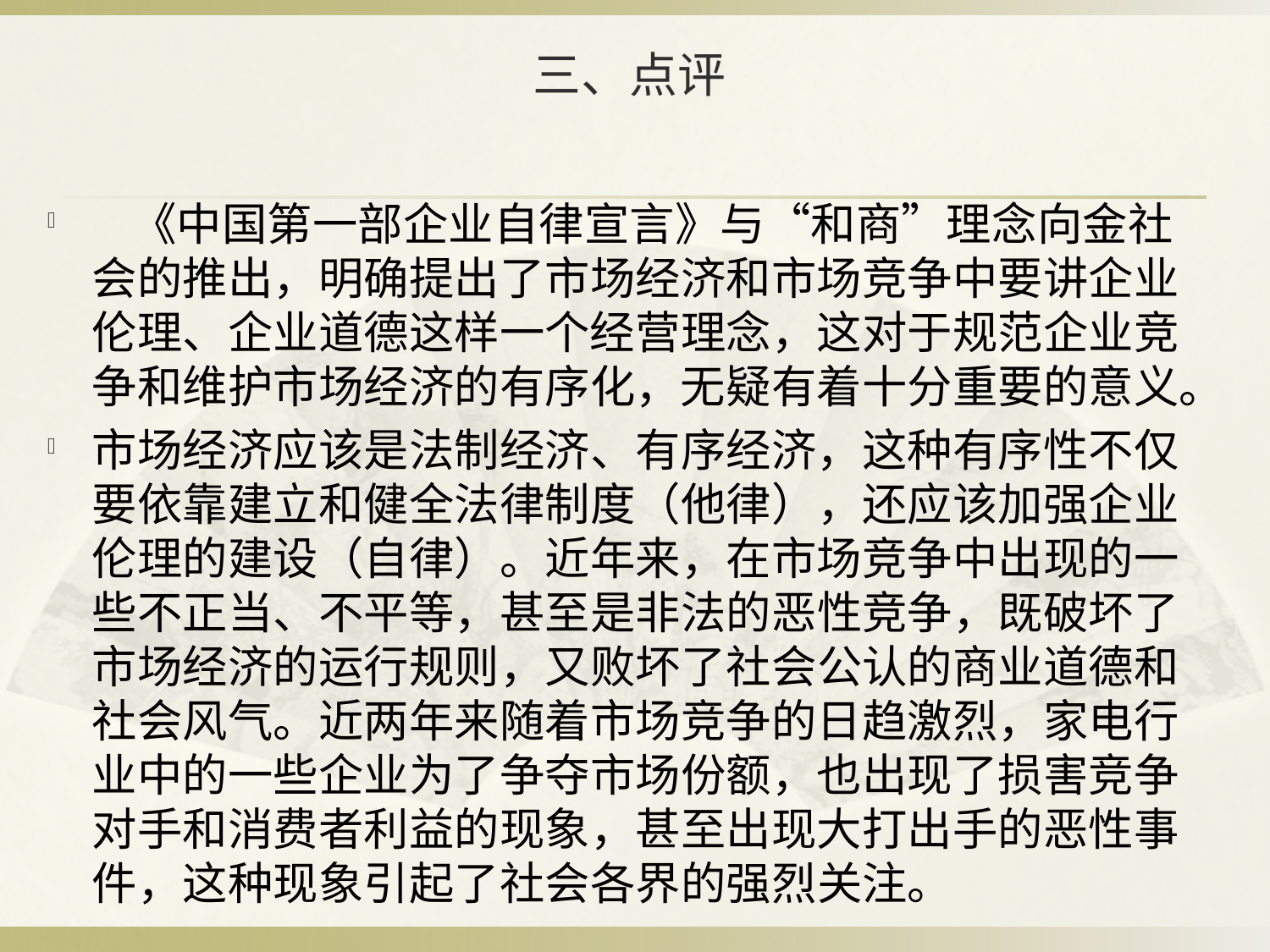

# 三、点评

   《中国第一部企业自律宣言》与“和商”理念向金社会的推出，明确提出了市场经济和市场竞争中要讲企业伦理、企业道德这样一个经营理念，这对于规范企业竞争和维护市场经济的有序化，无疑有着十分重要的意义。
市场经济应该是法制经济、有序经济，这种有序性不仅要依靠建立和健全法律制度（他律），还应该加强企业伦理的建设（自律）。近年来，在市场竞争中出现的一些不正当、不平等，甚至是非法的恶性竞争，既破坏了市场经济的运行规则，又败坏了社会公认的商业道德和社会风气。近两年来随着市场竞争的日趋激烈，家电行业中的一些企业为了争夺市场份额，也出现了损害竞争对手和消费者利益的现象，甚至出现大打出手的恶性事件，这种现象引起了社会各界的强烈关注。